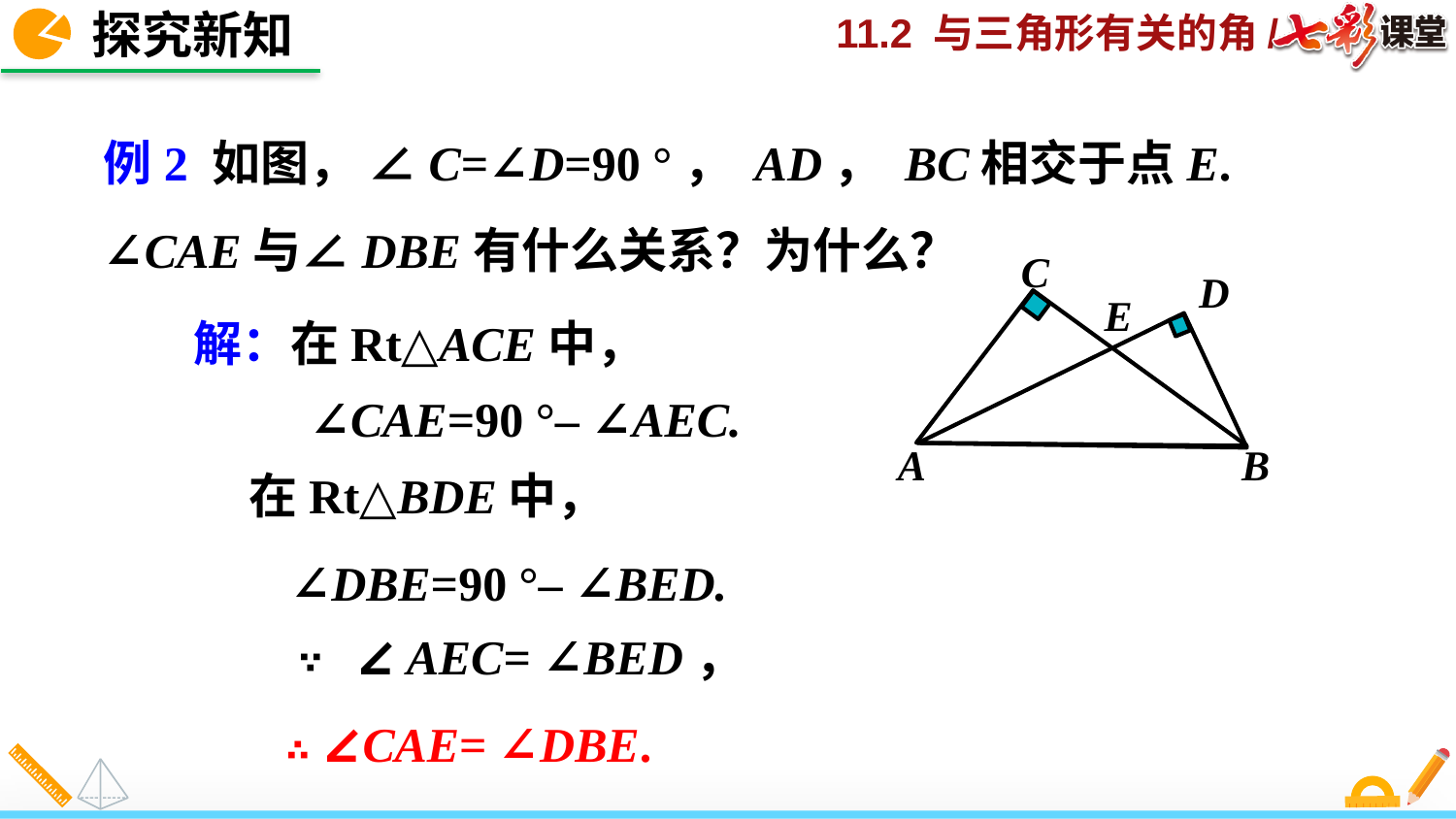

探究新知

例2 如图， ∠C=∠D=90 °， AD， BC相交于点E. ∠CAE与∠DBE有什么关系？为什么？
C
D
E

A
B
解：在Rt△ACE中，
    ∠CAE=90 °– ∠AEC.
    在Rt△BDE中，
        ∠DBE=90 °– ∠BED.
 ∵ ∠AEC= ∠BED，
∴ ∠CAE= ∠DBE.